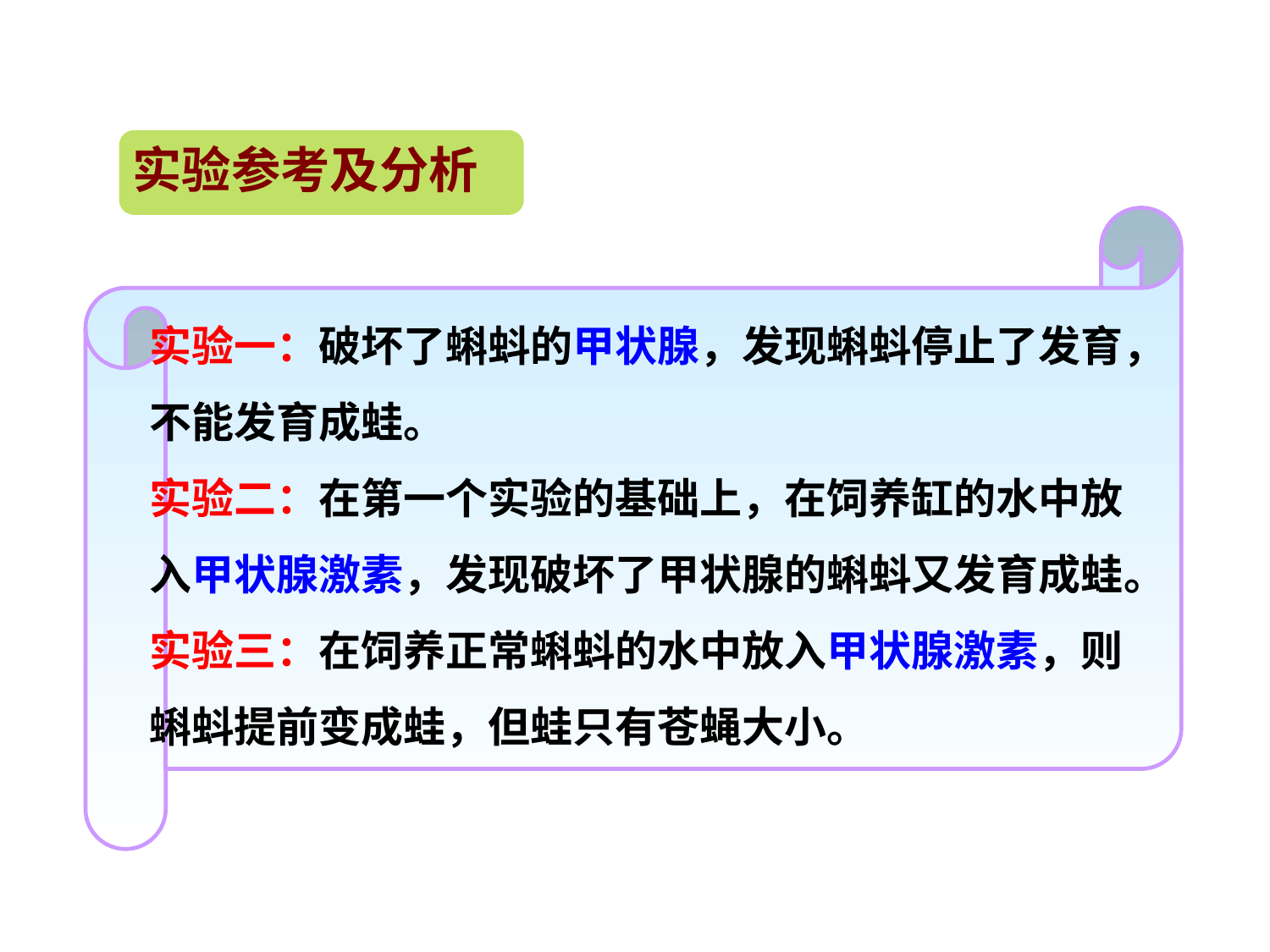

实验参考及分析

实验一：破坏了蝌蚪的甲状腺，发现蝌蚪停止了发育，不能发育成蛙。
实验二：在第一个实验的基础上，在饲养缸的水中放
入甲状腺激素，发现破坏了甲状腺的蝌蚪又发育成蛙。
实验三：在饲养正常蝌蚪的水中放入甲状腺激素，则
蝌蚪提前变成蛙，但蛙只有苍蝇大小。